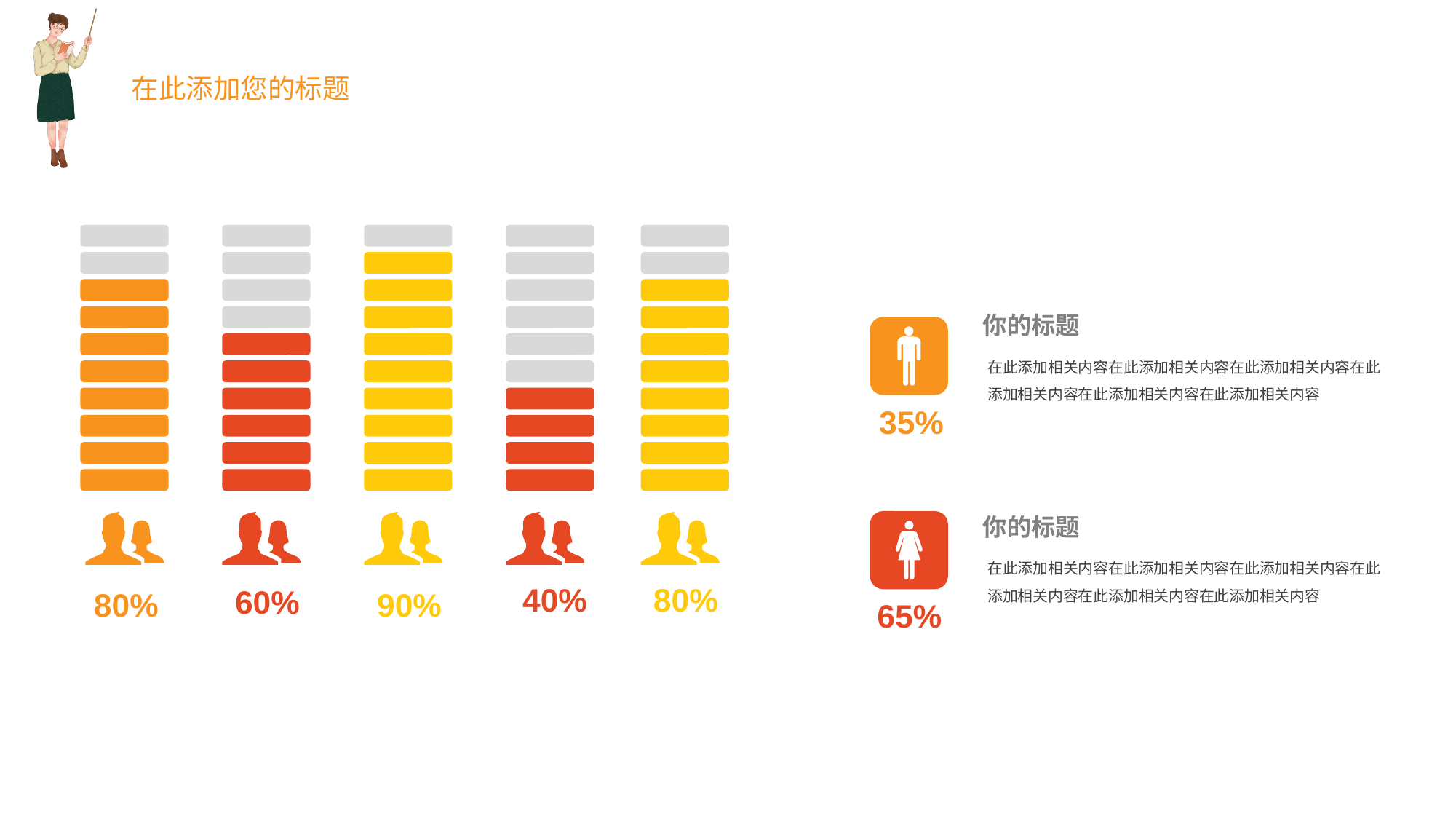

你的标题

在此添加相关内容在此添加相关内容在此添加相关内容在此添加相关内容在此添加相关内容在此添加相关内容
35%

你的标题
在此添加相关内容在此添加相关内容在此添加相关内容在此添加相关内容在此添加相关内容在此添加相关内容
80%
40%
60%
80%
90%
65%